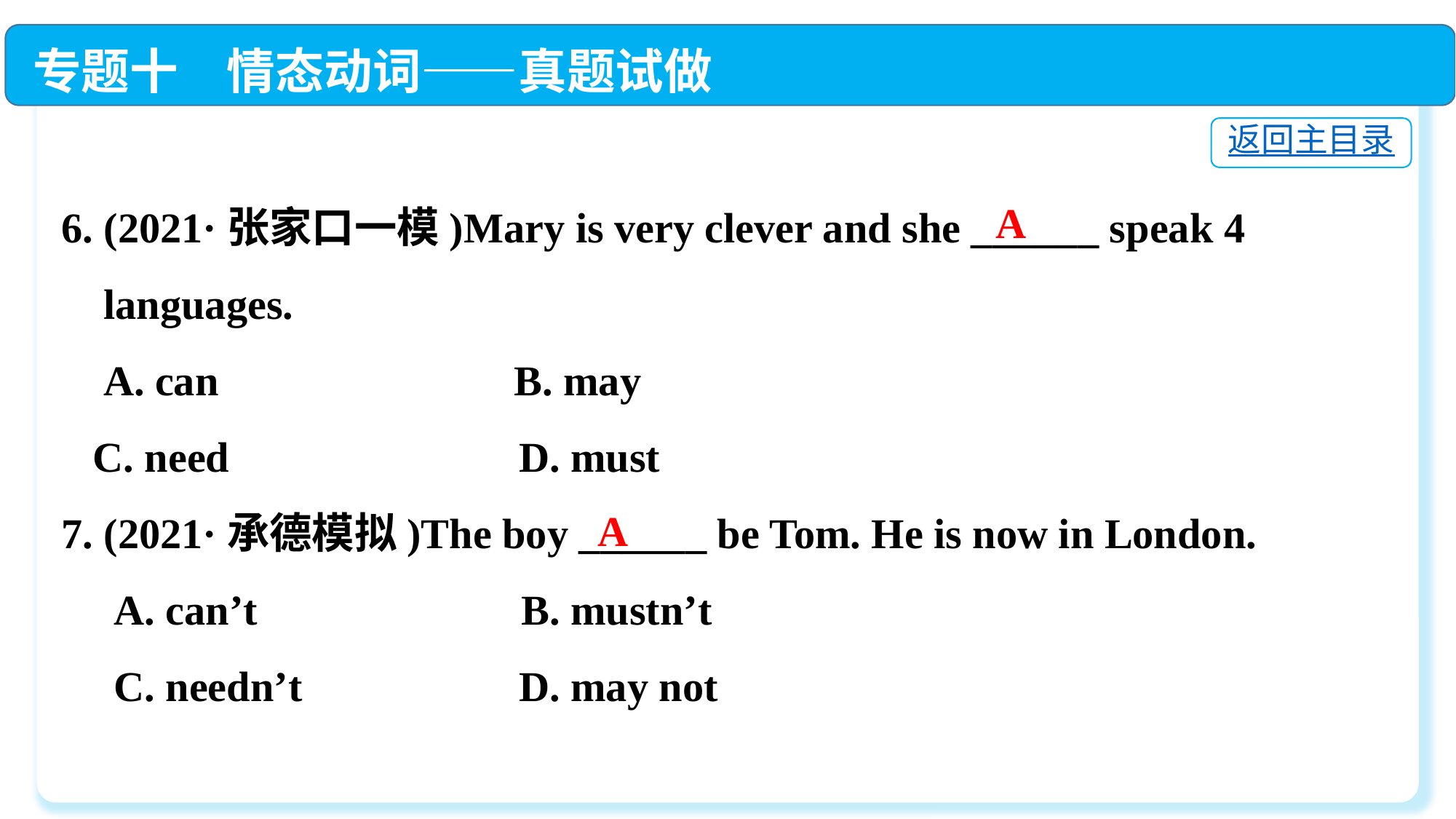

专题十　情态动词——真题试做

返回主目录
6. (2021·张家口一模)Mary is very clever and she ______ speak 4
    languages.
    A. can                            B. may
   C. need			  D. must
7. (2021·承德模拟)The boy ______ be Tom. He is now in London.
     A. can’t                         B. mustn’t
     C. needn’t		  D. may not

A
A